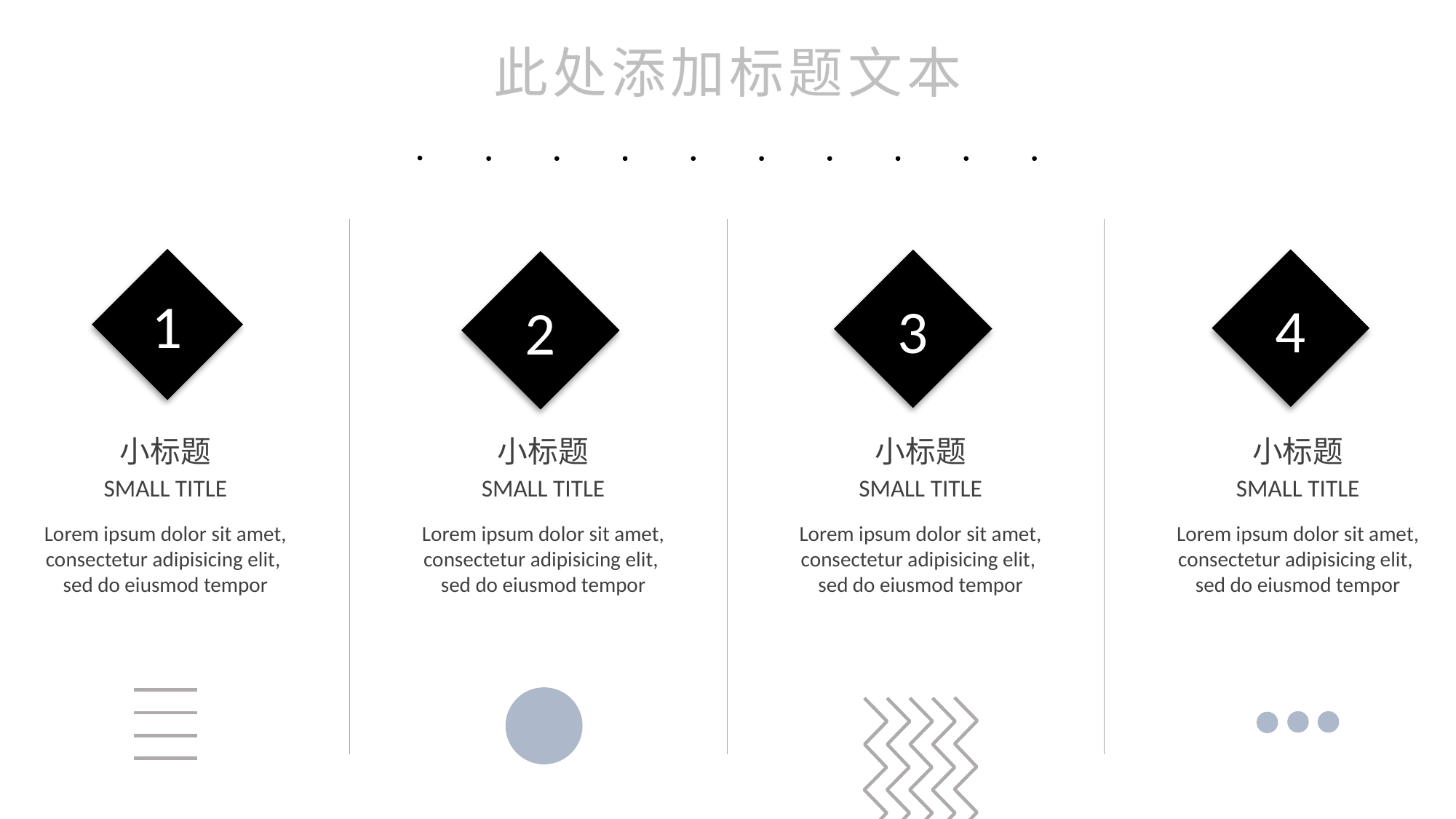

此处添加标题文本

1
4
3
2
小标题
SMALL TITLE
Lorem ipsum dolor sit amet, consectetur adipisicing elit,
sed do eiusmod tempor
小标题
SMALL TITLE
Lorem ipsum dolor sit amet, consectetur adipisicing elit,
sed do eiusmod tempor
小标题
SMALL TITLE
Lorem ipsum dolor sit amet, consectetur adipisicing elit,
sed do eiusmod tempor
小标题
SMALL TITLE
Lorem ipsum dolor sit amet, consectetur adipisicing elit,
sed do eiusmod tempor